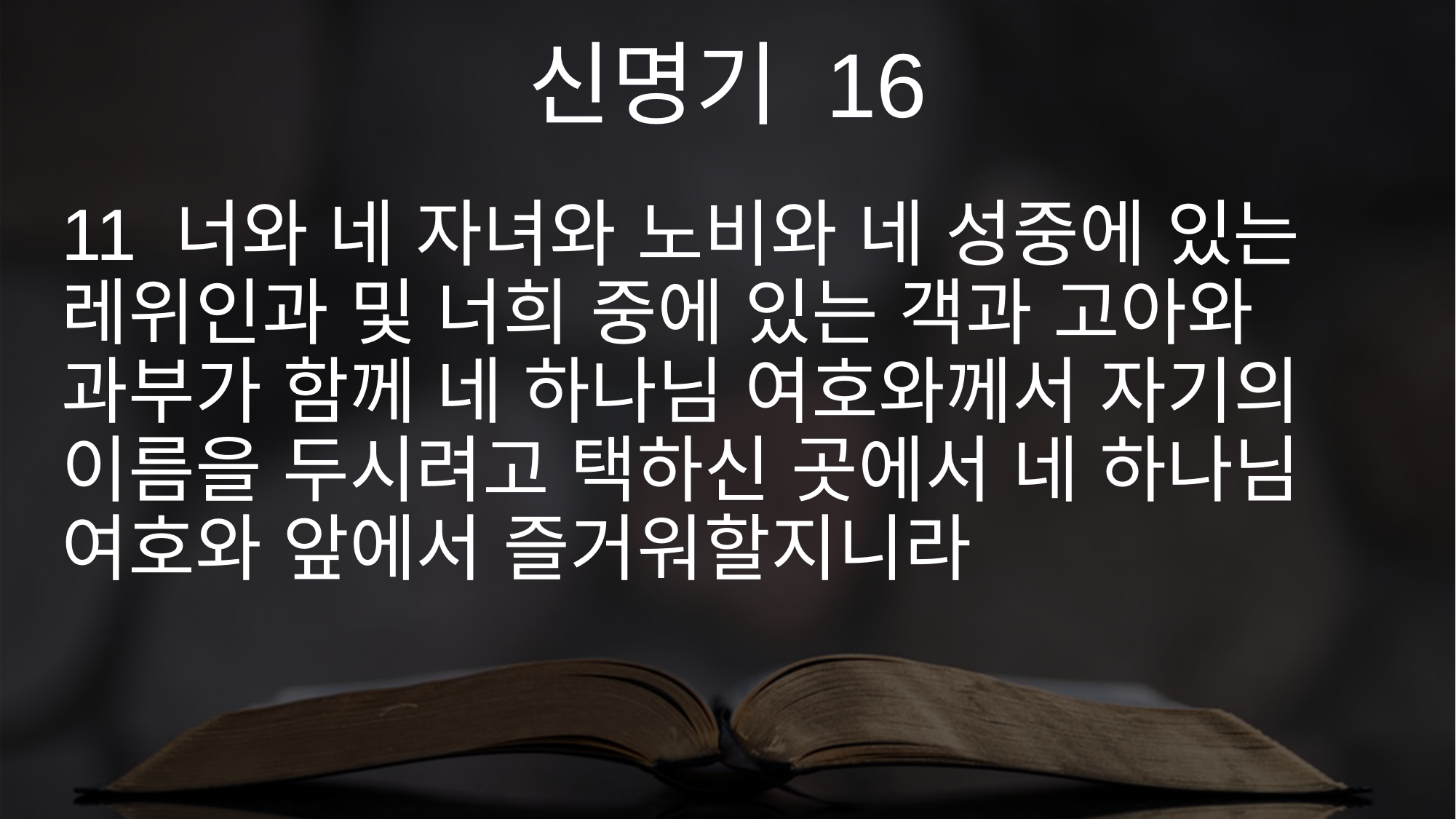

신명기 16
11 너와 네 자녀와 노비와 네 성중에 있는 레위인과 및 너희 중에 있는 객과 고아와 과부가 함께 네 하나님 여호와께서 자기의 이름을 두시려고 택하신 곳에서 네 하나님 여호와 앞에서 즐거워할지니라